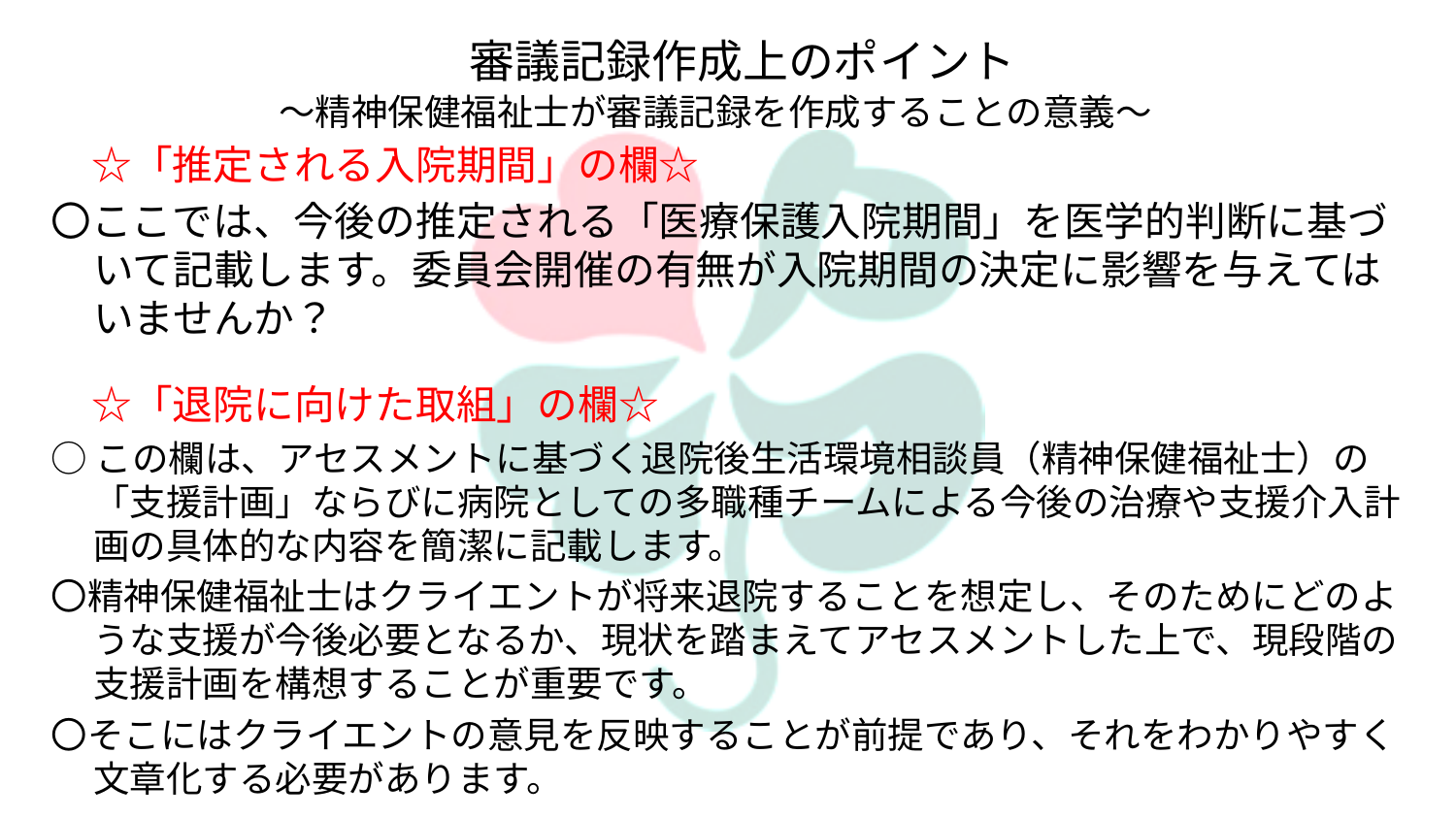

審議記録作成上のポイント
～精神保健福祉士が審議記録を作成することの意義～
　☆「推定される入院期間」の欄☆
〇ここでは、今後の推定される「医療保護入院期間」を医学的判断に基づいて記載します。委員会開催の有無が入院期間の決定に影響を与えてはいませんか？

　☆「退院に向けた取組」の欄☆
○この欄は、アセスメントに基づく退院後生活環境相談員（精神保健福祉士）の「支援計画」ならびに病院としての多職種チームによる今後の治療や支援介入計画の具体的な内容を簡潔に記載します。
〇精神保健福祉士はクライエントが将来退院することを想定し、そのためにどのような支援が今後必要となるか、現状を踏まえてアセスメントした上で、現段階の支援計画を構想することが重要です。
〇そこにはクライエントの意見を反映することが前提であり、それをわかりやすく文章化する必要があります。